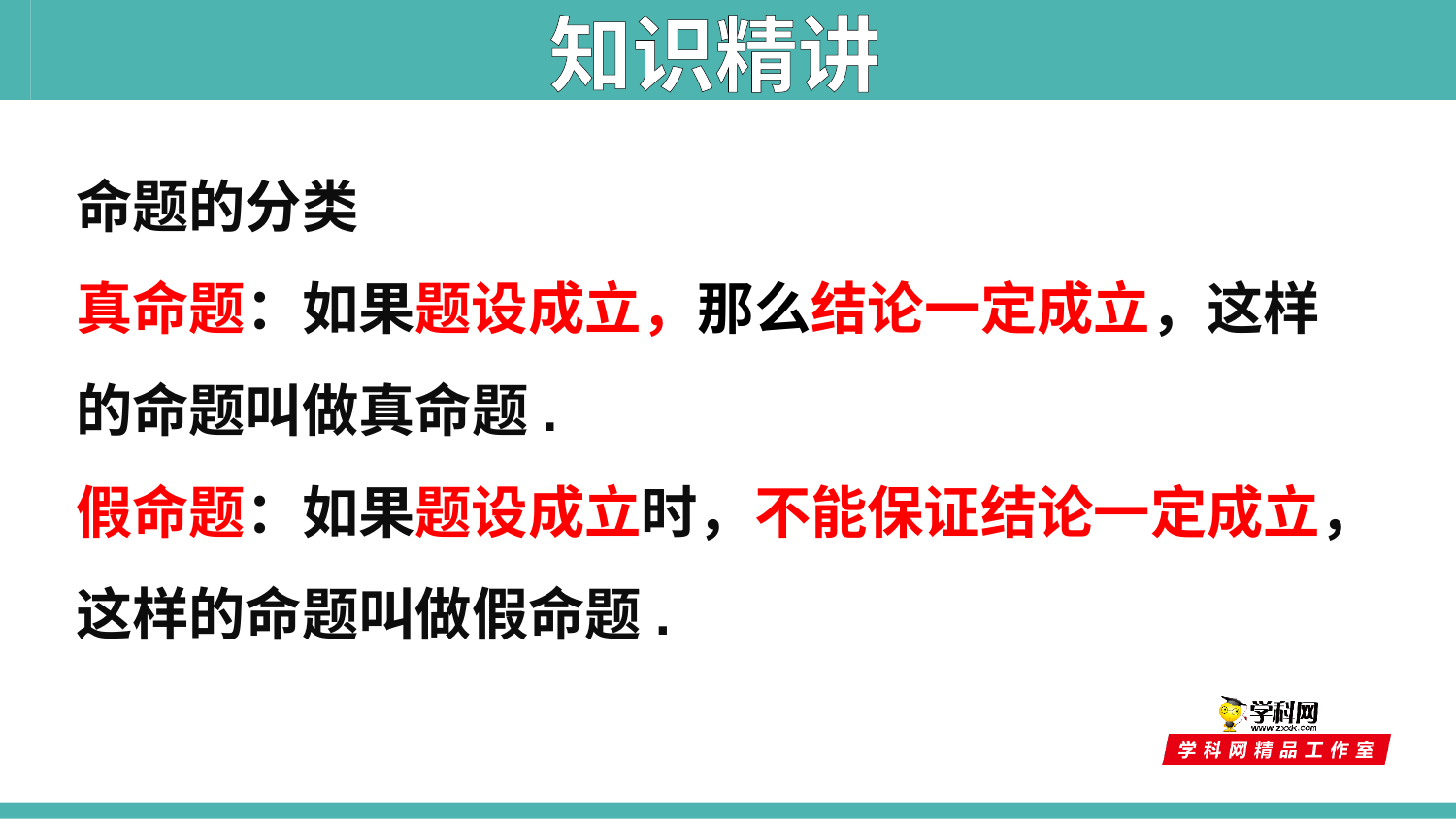

知识精讲
命题的分类
真命题：如果题设成立，那么结论一定成立，这样的命题叫做真命题.
假命题：如果题设成立时，不能保证结论一定成立，这样的命题叫做假命题.